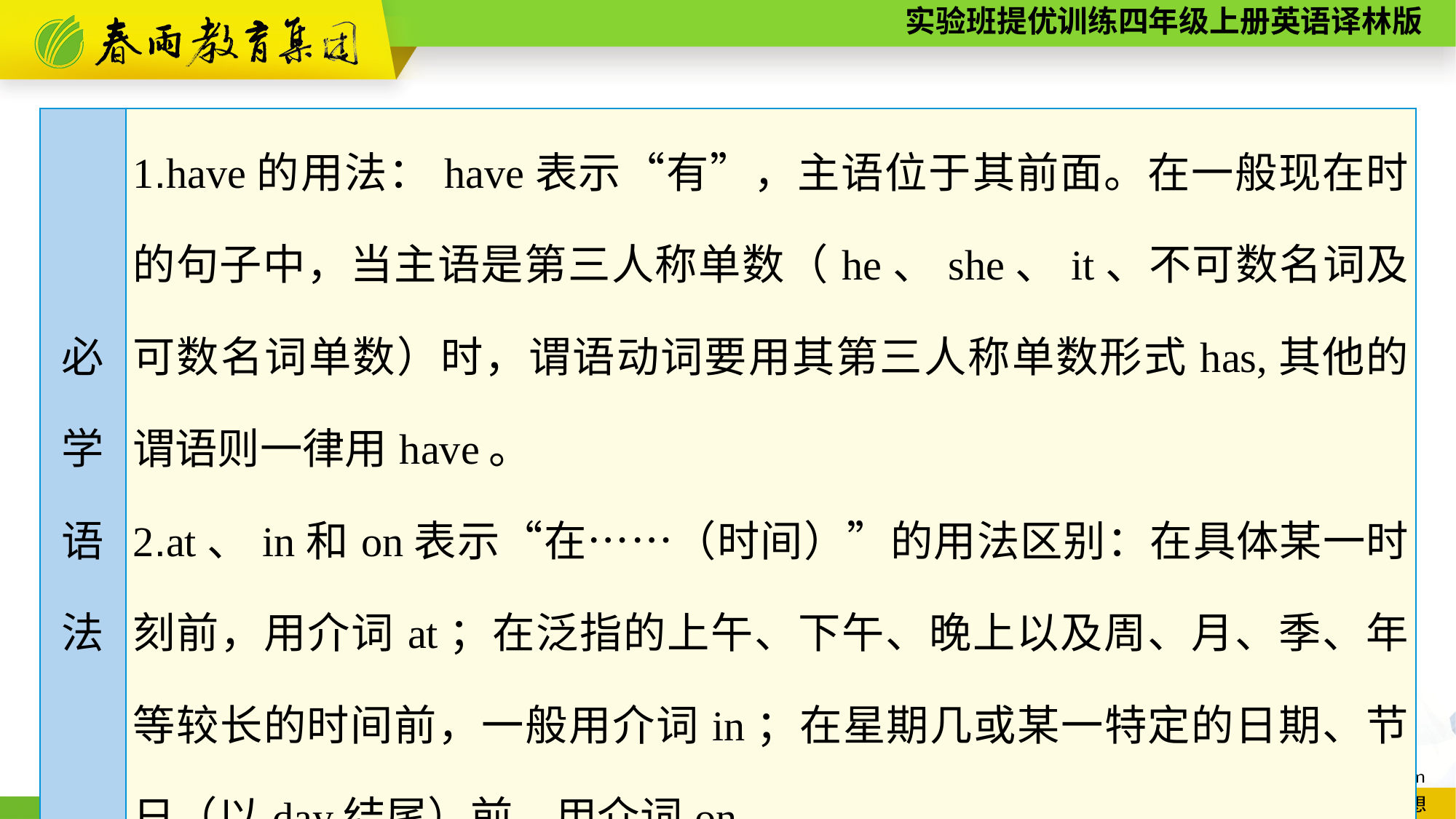

| 必 学 语 法 | 1.have的用法：have表示“有”，主语位于其前面。在一般现在时的句子中，当主语是第三人称单数（he、she、it、不可数名词及可数名词单数）时，谓语动词要用其第三人称单数形式has,其他的谓语则一律用have。 2.at、in和on表示“在……（时间）”的用法区别：在具体某一时刻前，用介词at；在泛指的上午、下午、晚上以及周、月、季、年等较长的时间前，一般用介词in；在星期几或某一特定的日期、节日（以day结尾）前，用介词on。 |
| --- | --- |